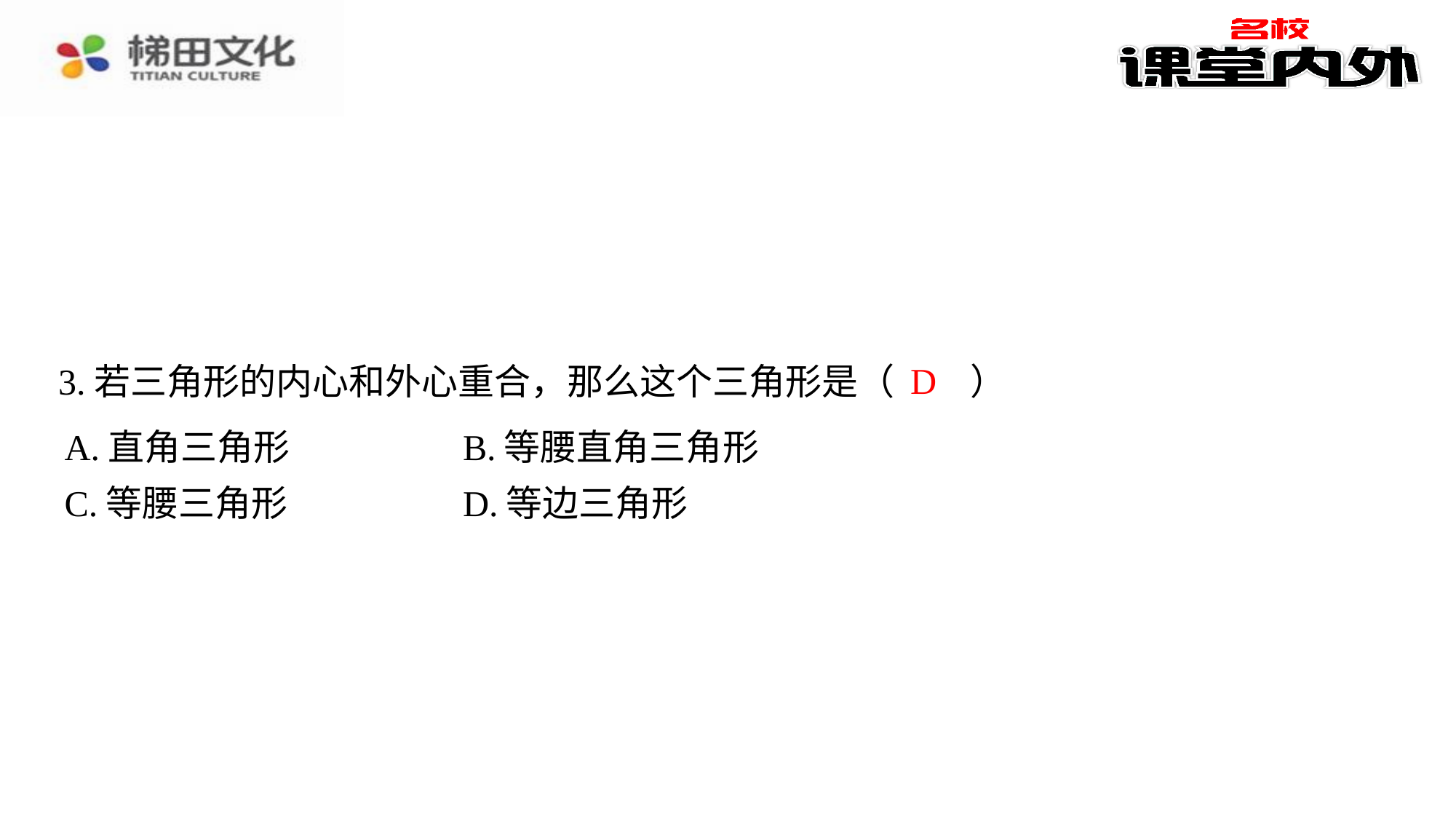

D
3.若三角形的内心和外心重合，那么这个三角形是（　D　）
| A.直角三角形 | B.等腰直角三角形 |
| --- | --- |
| C.等腰三角形 | D.等边三角形 |